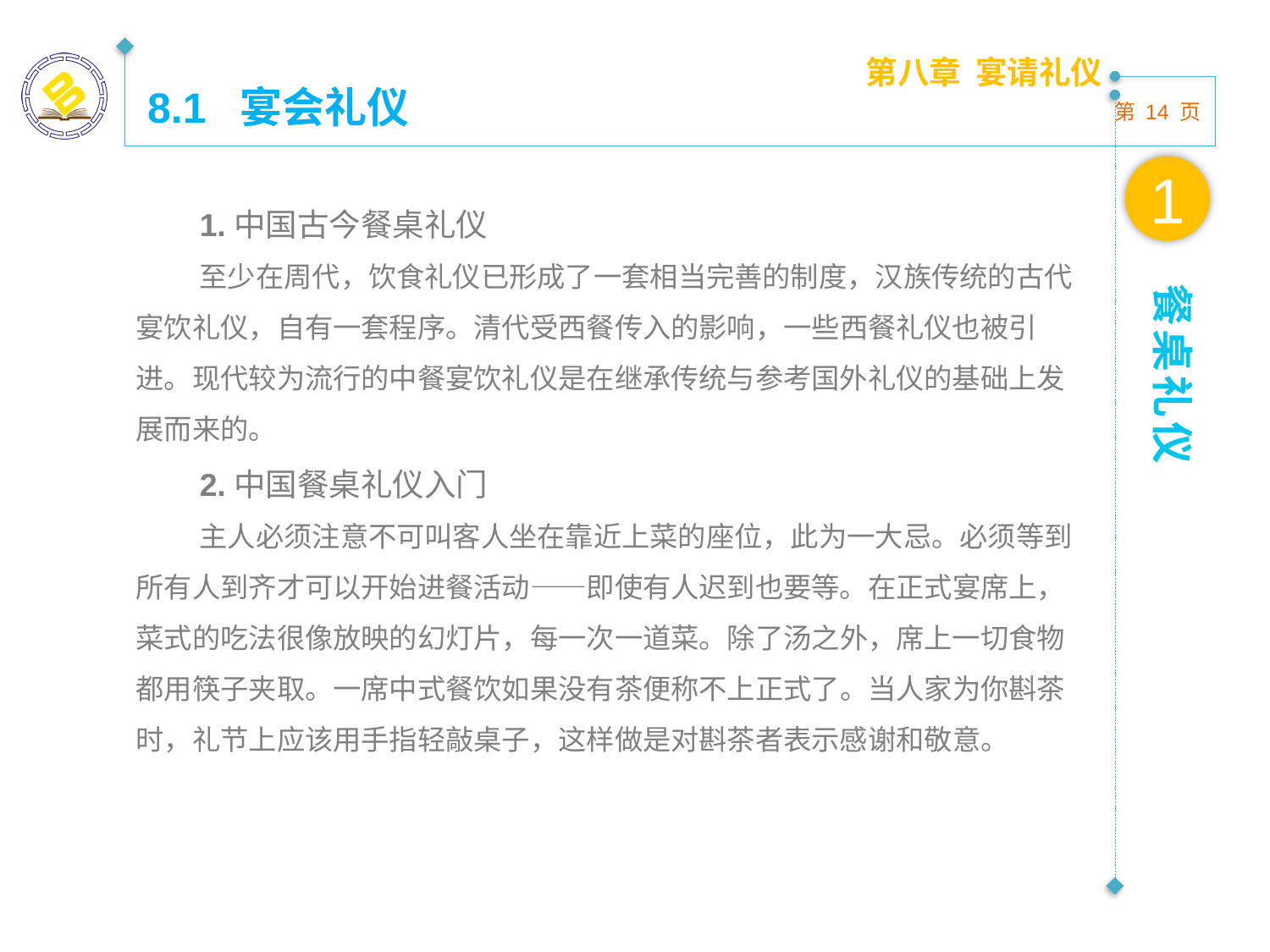

第八章  宴请礼仪
8.1  宴会礼仪
1
1.中国古今餐桌礼仪
至少在周代，饮食礼仪已形成了一套相当完善的制度，汉族传统的古代宴饮礼仪，自有一套程序。清代受西餐传入的影响，一些西餐礼仪也被引进。现代较为流行的中餐宴饮礼仪是在继承传统与参考国外礼仪的基础上发展而来的。
2.中国餐桌礼仪入门
主人必须注意不可叫客人坐在靠近上菜的座位，此为一大忌。必须等到所有人到齐才可以开始进餐活动——即使有人迟到也要等。在正式宴席上，菜式的吃法很像放映的幻灯片，每一次一道菜。除了汤之外，席上一切食物都用筷子夹取。一席中式餐饮如果没有茶便称不上正式了。当人家为你斟茶时，礼节上应该用手指轻敲桌子，这样做是对斟茶者表示感谢和敬意。

餐桌礼仪